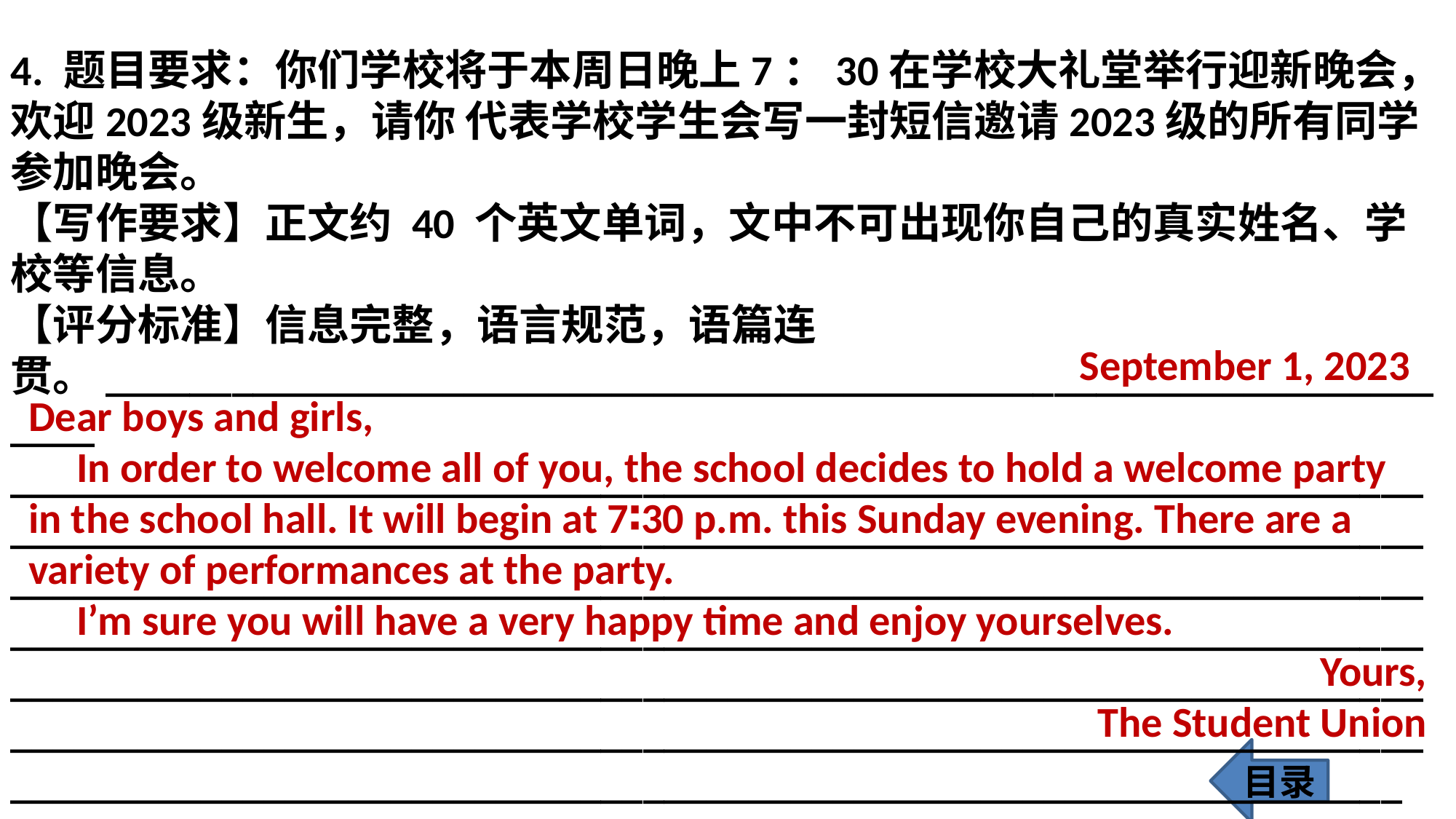

4. 题目要求：你们学校将于本周日晚上7：30在学校大礼堂举行迎新晚会，欢迎2023级新生，请你 代表学校学生会写一封短信邀请2023级的所有同学参加晚会。
【写作要求】正文约 40 个英文单词，文中不可出现你自己的真实姓名、学校等信息。
【评分标准】信息完整，语言规范，语篇连贯。___________________________________________________________________
___________________________________________________________________
___________________________________________________________________
___________________________________________________________________
___________________________________________________________________
___________________________________________________________________
___________________________________________________________________
__________________________________________________________________
                                                                                                             September 1, 2023
Dear boys and girls,
     In order to welcome all of you, the school decides to hold a welcome party in the school hall. It will begin at 7∶30 p.m. this Sunday evening. There are a variety of performances at the party.
     I’m sure you will have a very happy time and enjoy yourselves.
Yours,
The Student Union
85
目录